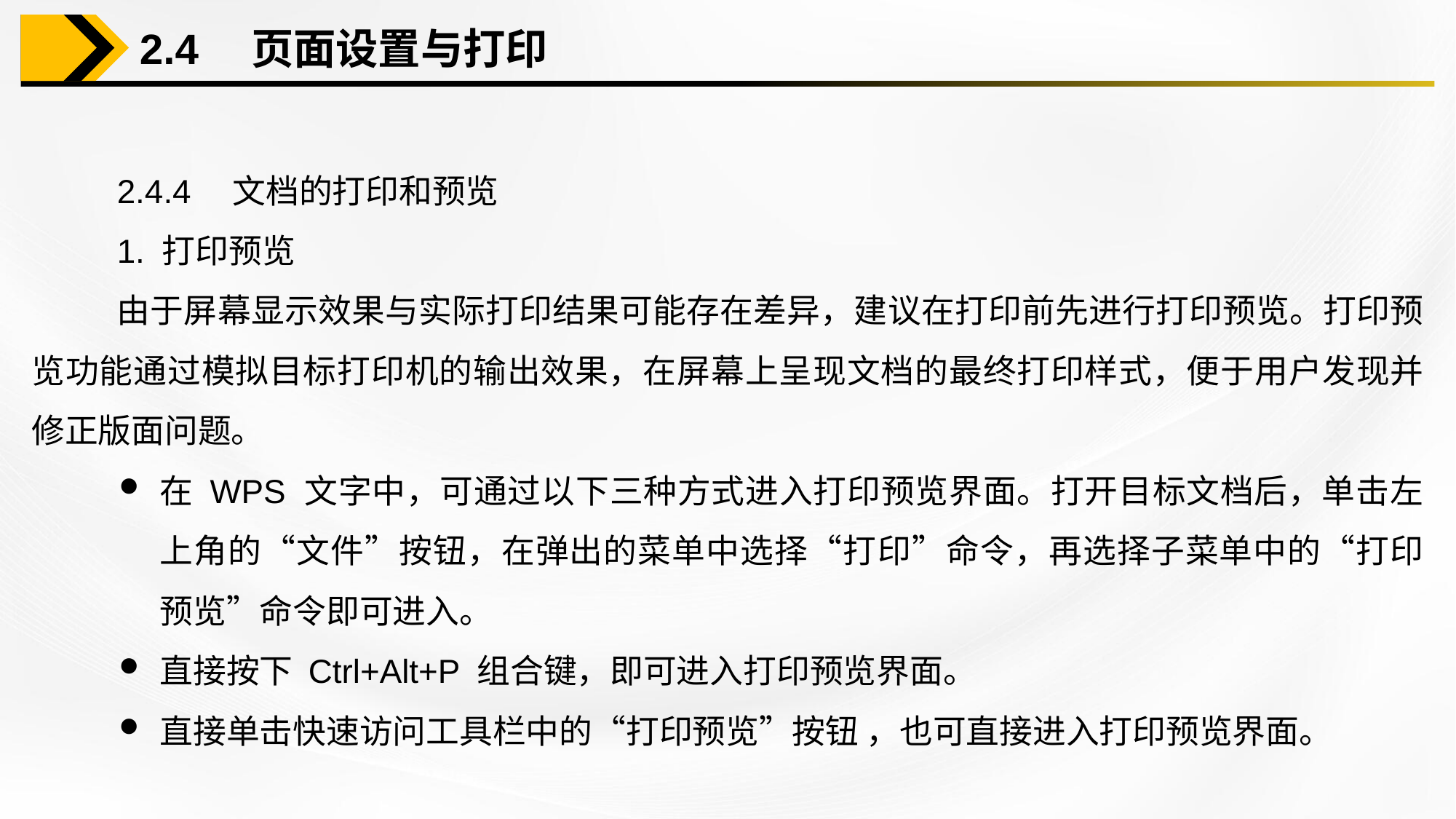

2.4　页面设置与打印
2.4.4　文档的打印和预览
1. 打印预览
由于屏幕显示效果与实际打印结果可能存在差异，建议在打印前先进行打印预览。打印预览功能通过模拟目标打印机的输出效果，在屏幕上呈现文档的最终打印样式，便于用户发现并修正版面问题。
在 WPS 文字中，可通过以下三种方式进入打印预览界面。打开目标文档后，单击左上角的“文件”按钮，在弹出的菜单中选择“打印”命令，再选择子菜单中的“打印预览”命令即可进入。
直接按下 Ctrl+Alt+P 组合键，即可进入打印预览界面。
直接单击快速访问工具栏中的“打印预览”按钮 ，也可直接进入打印预览界面。